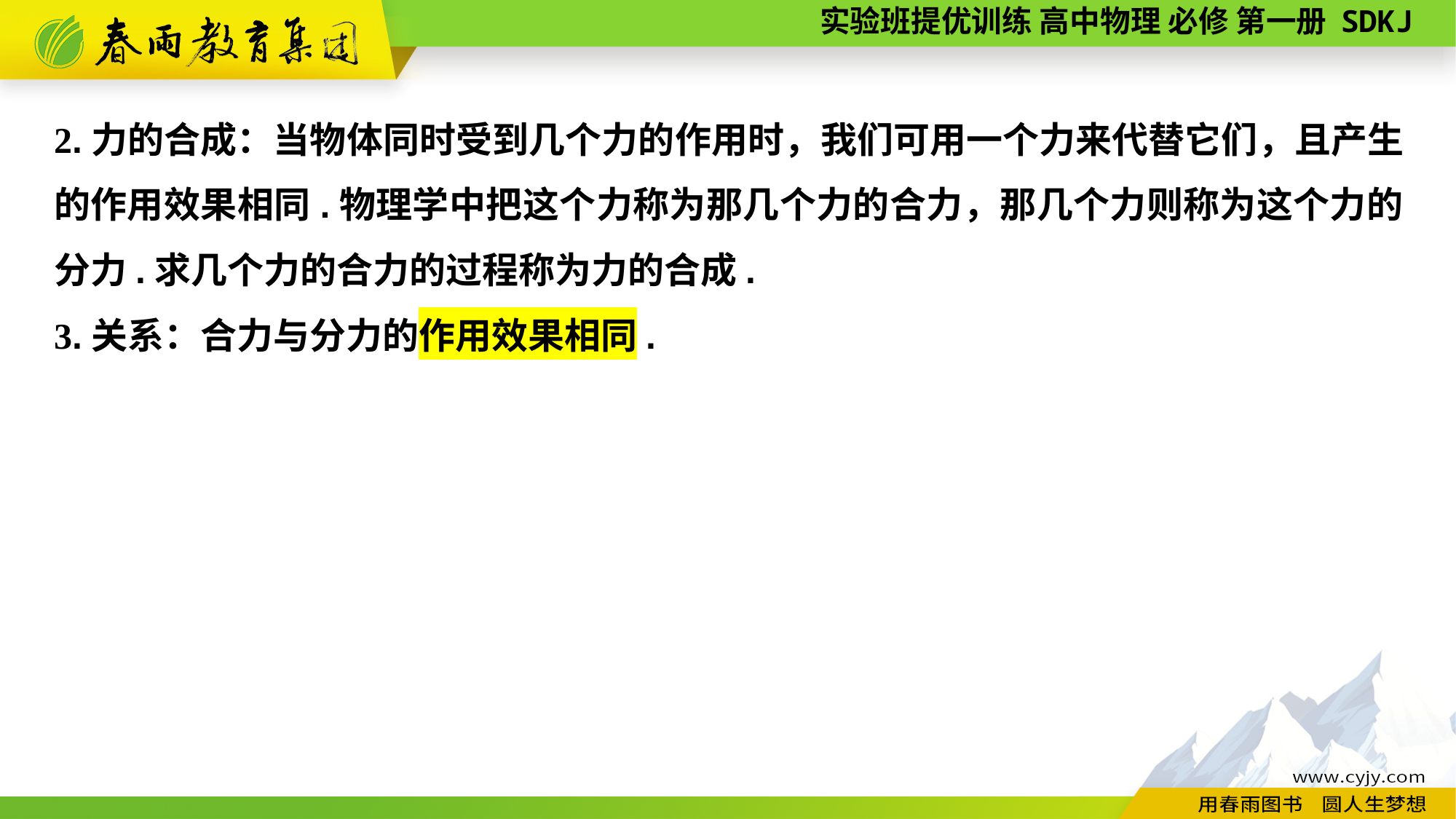

2.力的合成：当物体同时受到几个力的作用时，我们可用一个力来代替它们，且产生的作用效果相同.物理学中把这个力称为那几个力的合力，那几个力则称为这个力的分力.求几个力的合力的过程称为力的合成.
3.关系：合力与分力的作用效果相同.